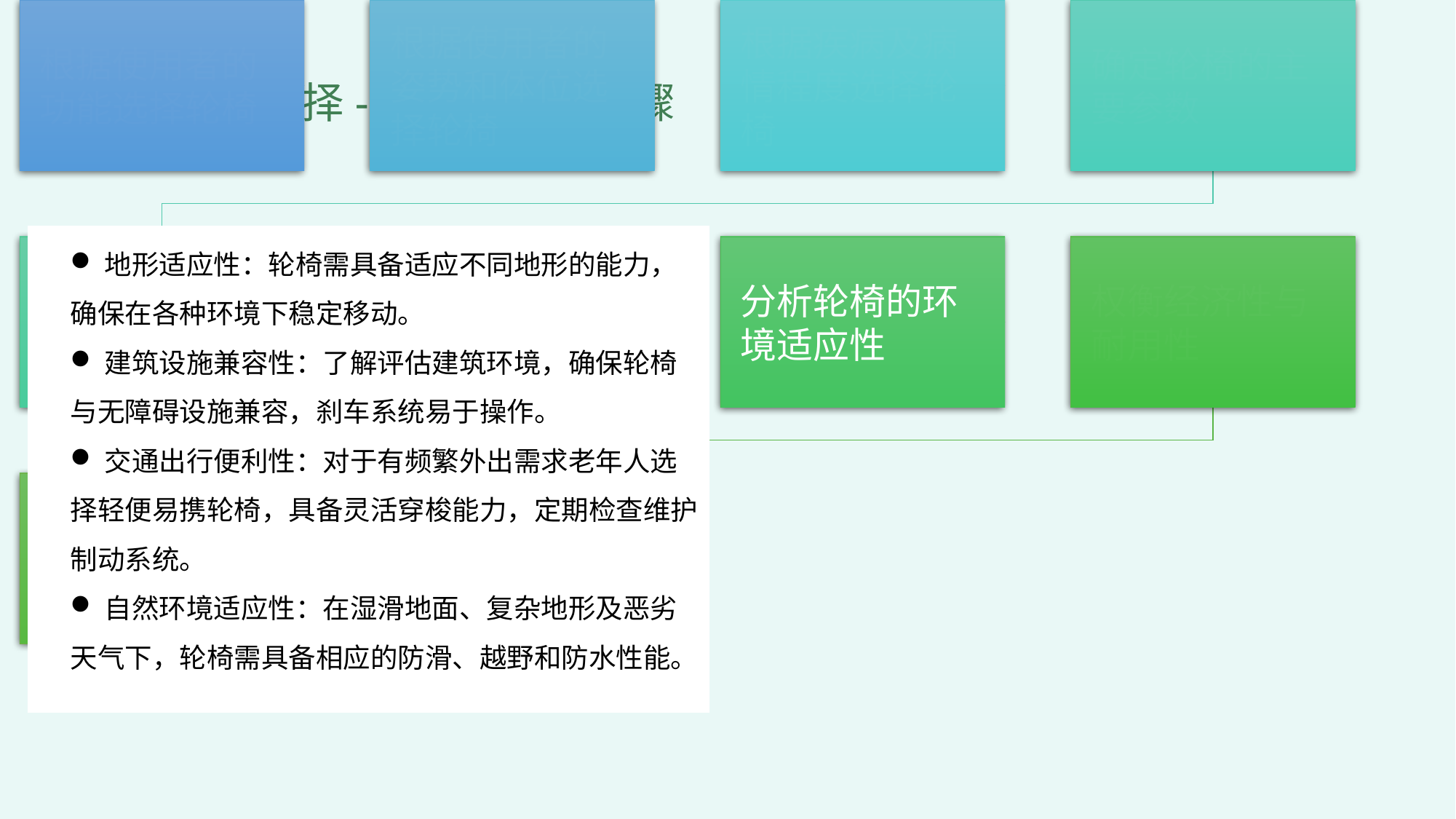

2
轮椅的选择-制定轮椅的步骤

根据使用者的功能选择轮椅

根据使用者的姿势和体位选择轮椅

根据疾病及病情程度选择轮椅

确定轮椅的主要参数

评估轮椅的性能

考量轮椅的舒适度

分析轮椅的环境适应性

权衡经济性与耐用性

评估工作、就餐的需求
检验轮椅的适配性
地形适应性：轮椅需具备适应不同地形的能力，
确保在各种环境下稳定移动。
建筑设施兼容性：了解评估建筑环境，确保轮椅
与无障碍设施兼容，刹车系统易于操作。
交通出行便利性：对于有频繁外出需求老年人选
择轻便易携轮椅，具备灵活穿梭能力，定期检查维护制动系统。
自然环境适应性：在湿滑地面、复杂地形及恶劣
天气下，轮椅需具备相应的防滑、越野和防水性能。